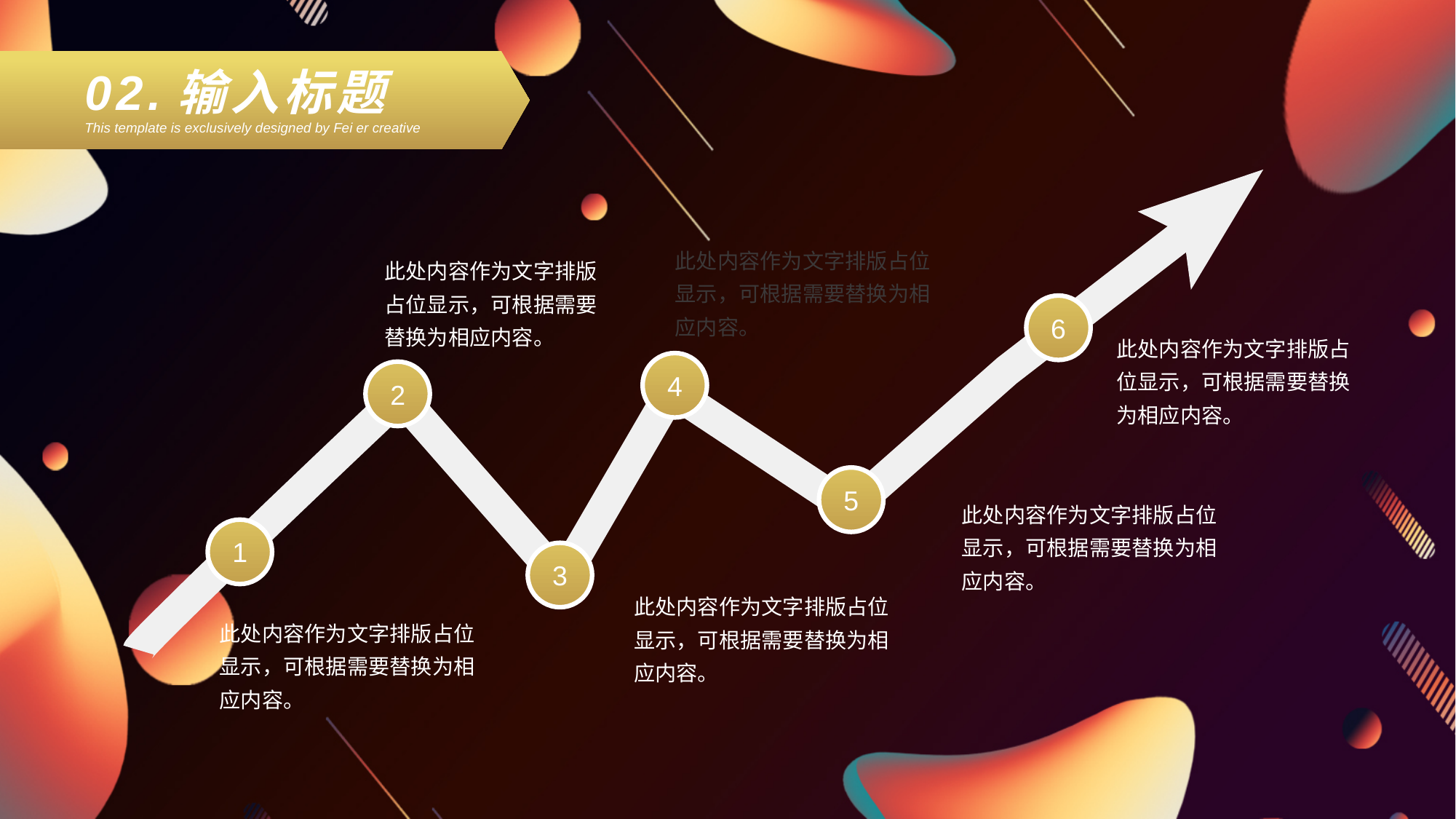

02.输入标题
This template is exclusively designed by Fei er creative
此处内容作为文字排版占位显示，可根据需要替换为相应内容。
此处内容作为文字排版占位显示，可根据需要替换为相应内容。
6
此处内容作为文字排版占位显示，可根据需要替换为相应内容。
4
2
5
此处内容作为文字排版占位显示，可根据需要替换为相应内容。
1
3
此处内容作为文字排版占位显示，可根据需要替换为相应内容。
此处内容作为文字排版占位显示，可根据需要替换为相应内容。